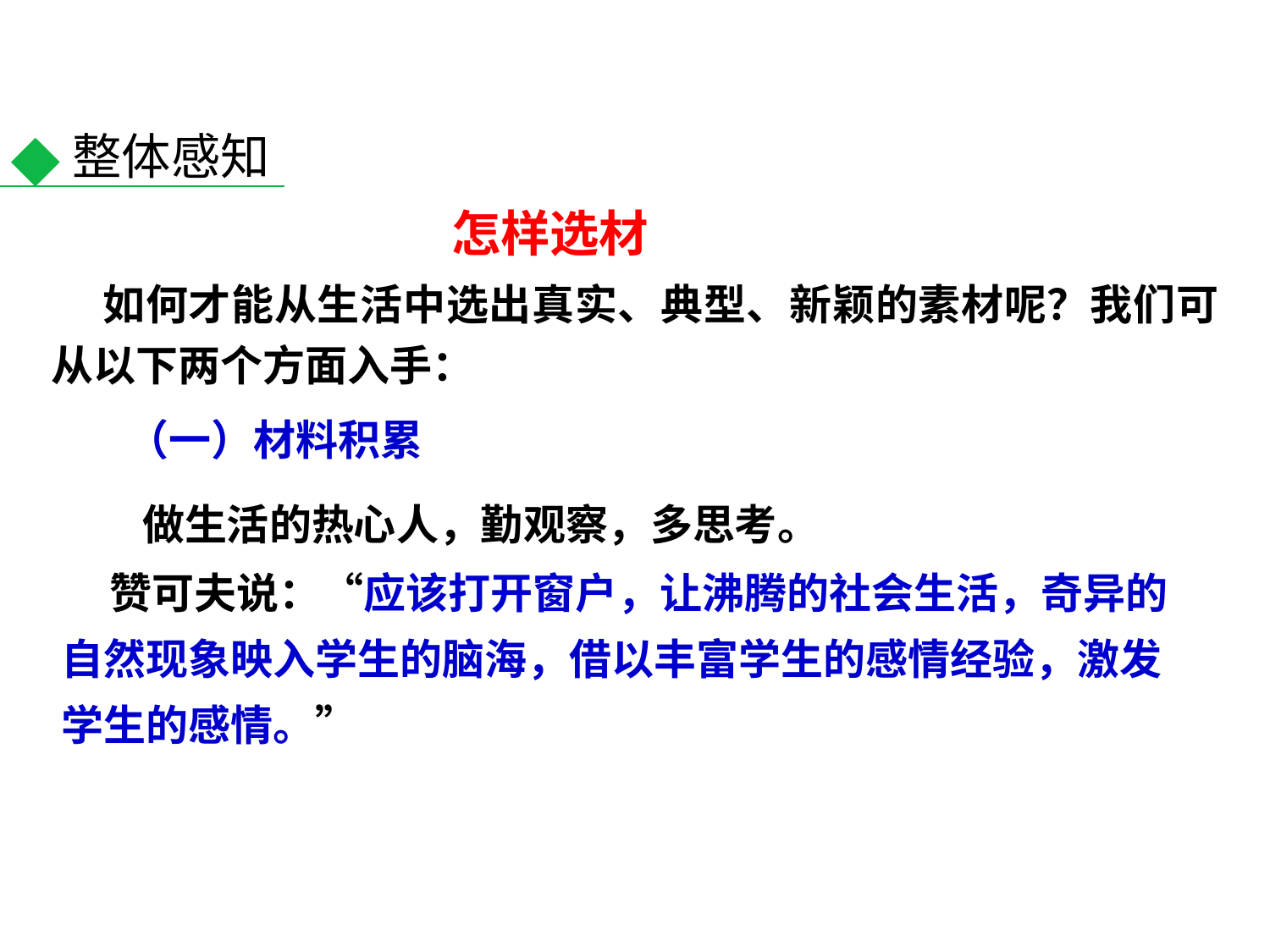

整体感知

怎样选材
    如何才能从生活中选出真实、典型、新颖的素材呢？我们可从以下两个方面入手：
（一）材料积累
做生活的热心人，勤观察，多思考。
    赞可夫说：“应该打开窗户，让沸腾的社会生活，奇异的自然现象映入学生的脑海，借以丰富学生的感情经验，激发学生的感情。”